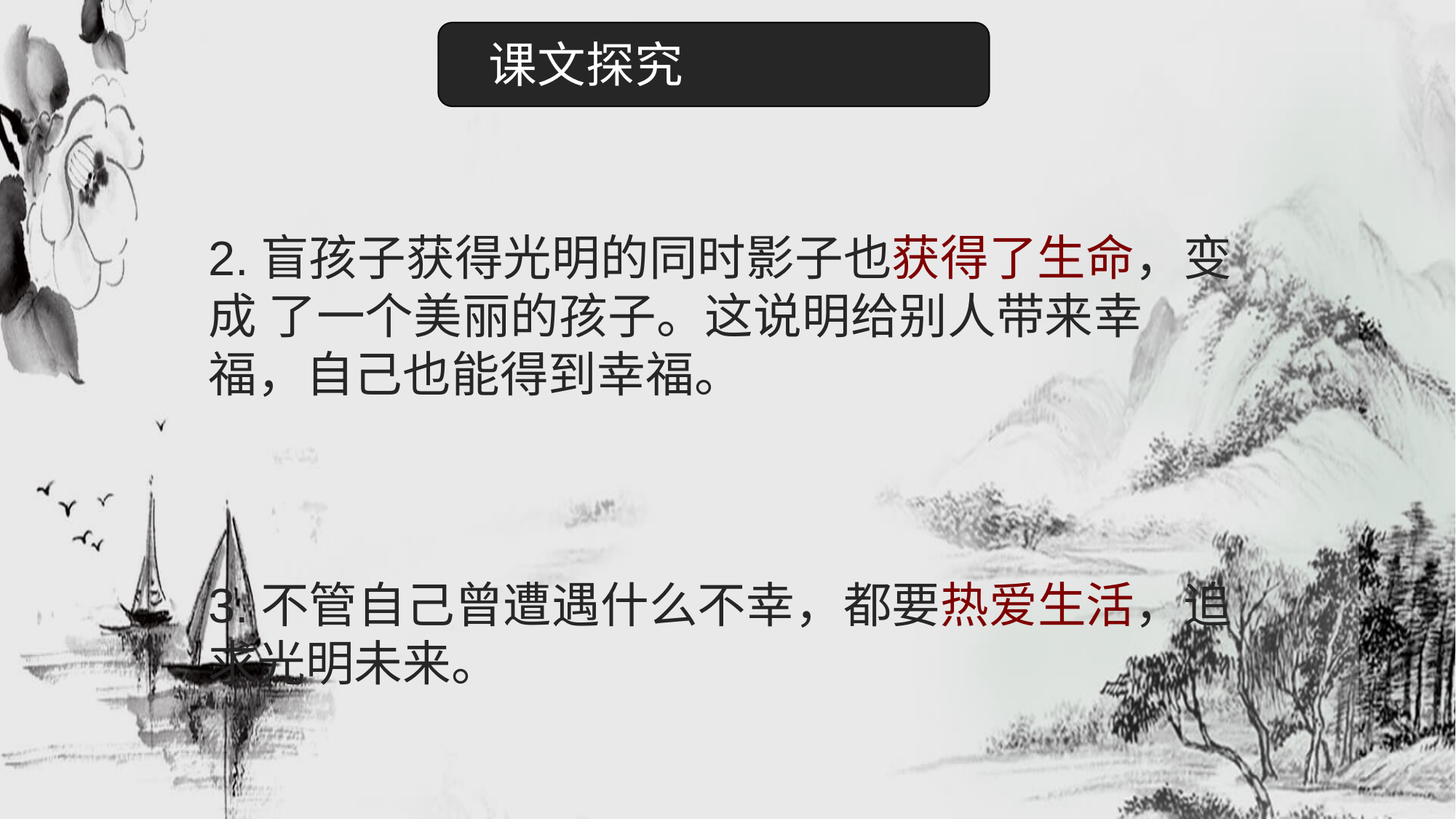

课文探究
2.盲孩子获得光明的同时影子也获得了生命，变成 了一个美丽的孩子。这说明给别人带来幸福，自己也能得到幸福。
3.不管自己曾遭遇什么不幸，都要热爱生活，追求光明未来。